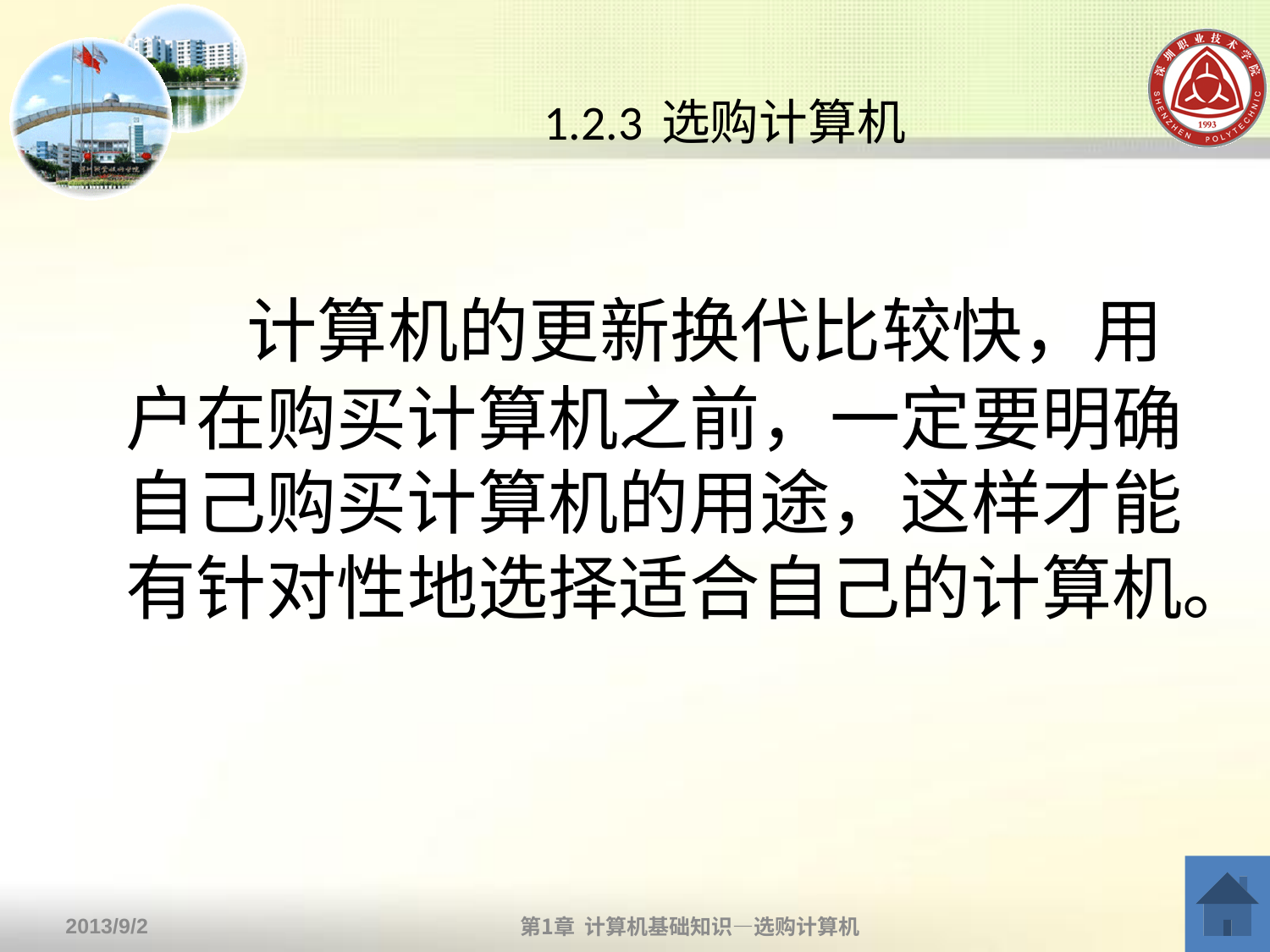

# 1.2.3 选购计算机
　　计算机的更新换代比较快，用户在购买计算机之前，一定要明确自己购买计算机的用途，这样才能有针对性地选择适合自己的计算机。

第1章  计算机基础知识—选购计算机
2013/9/2
30